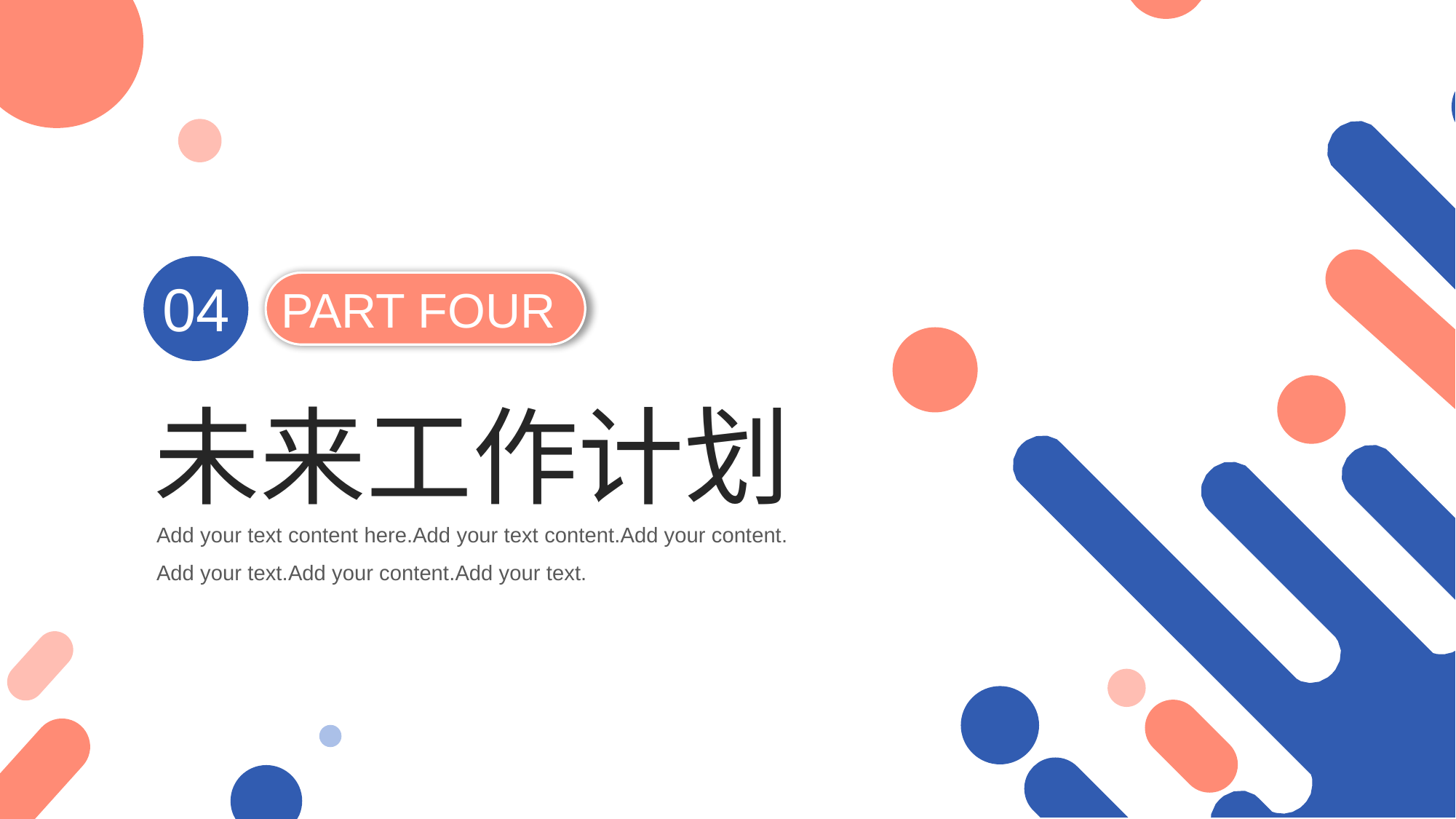

04

PART FOUR
未来工作计划
Add your text content here.Add your text content.Add your content.
Add your text.Add your content.Add your text.